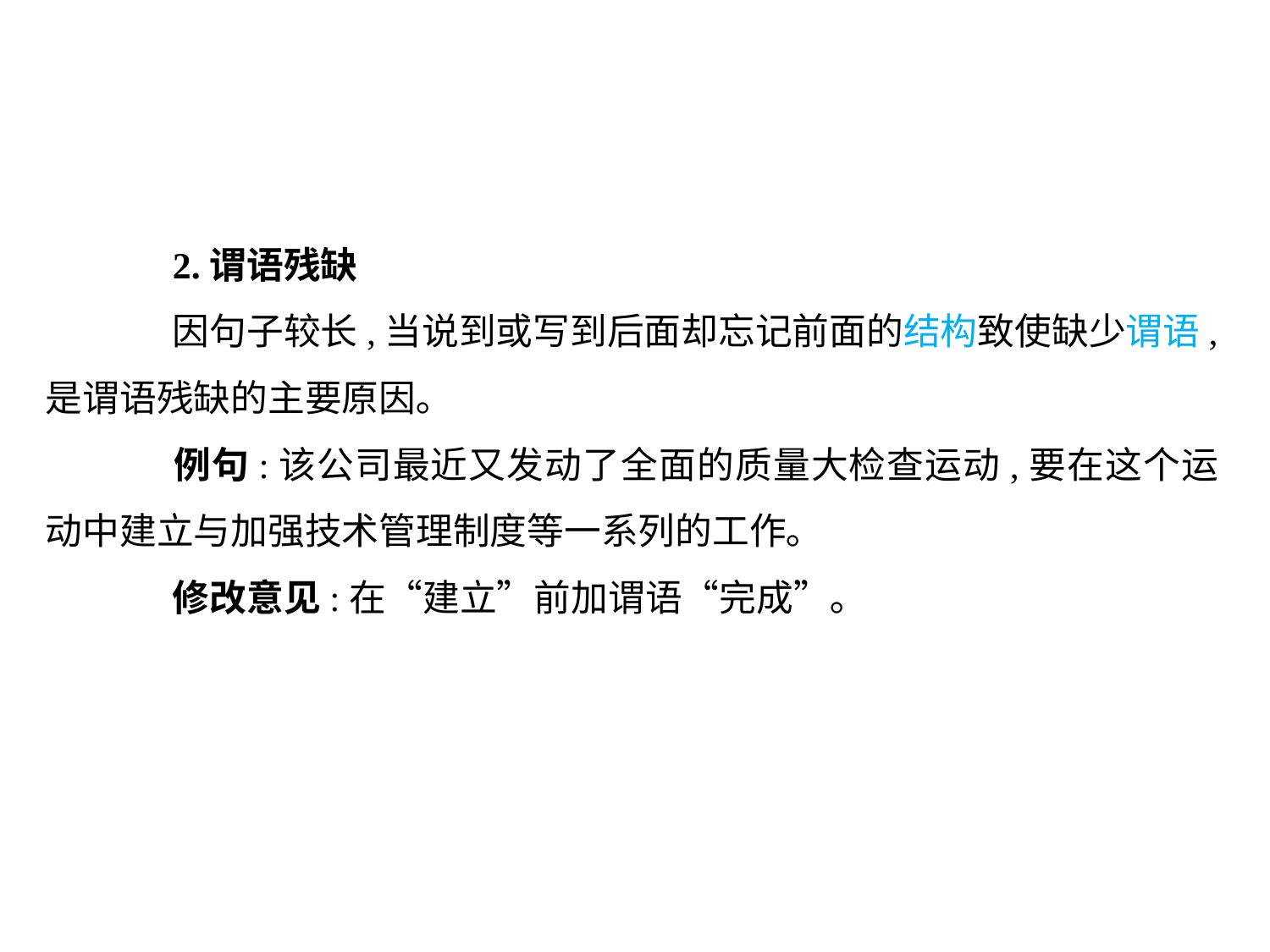

2.谓语残缺
	因句子较长,当说到或写到后面却忘记前面的结构致使缺少谓语,是谓语残缺的主要原因｡
	例句:该公司最近又发动了全面的质量大检查运动,要在这个运动中建立与加强技术管理制度等一系列的工作｡
	修改意见:在“建立”前加谓语“完成”｡